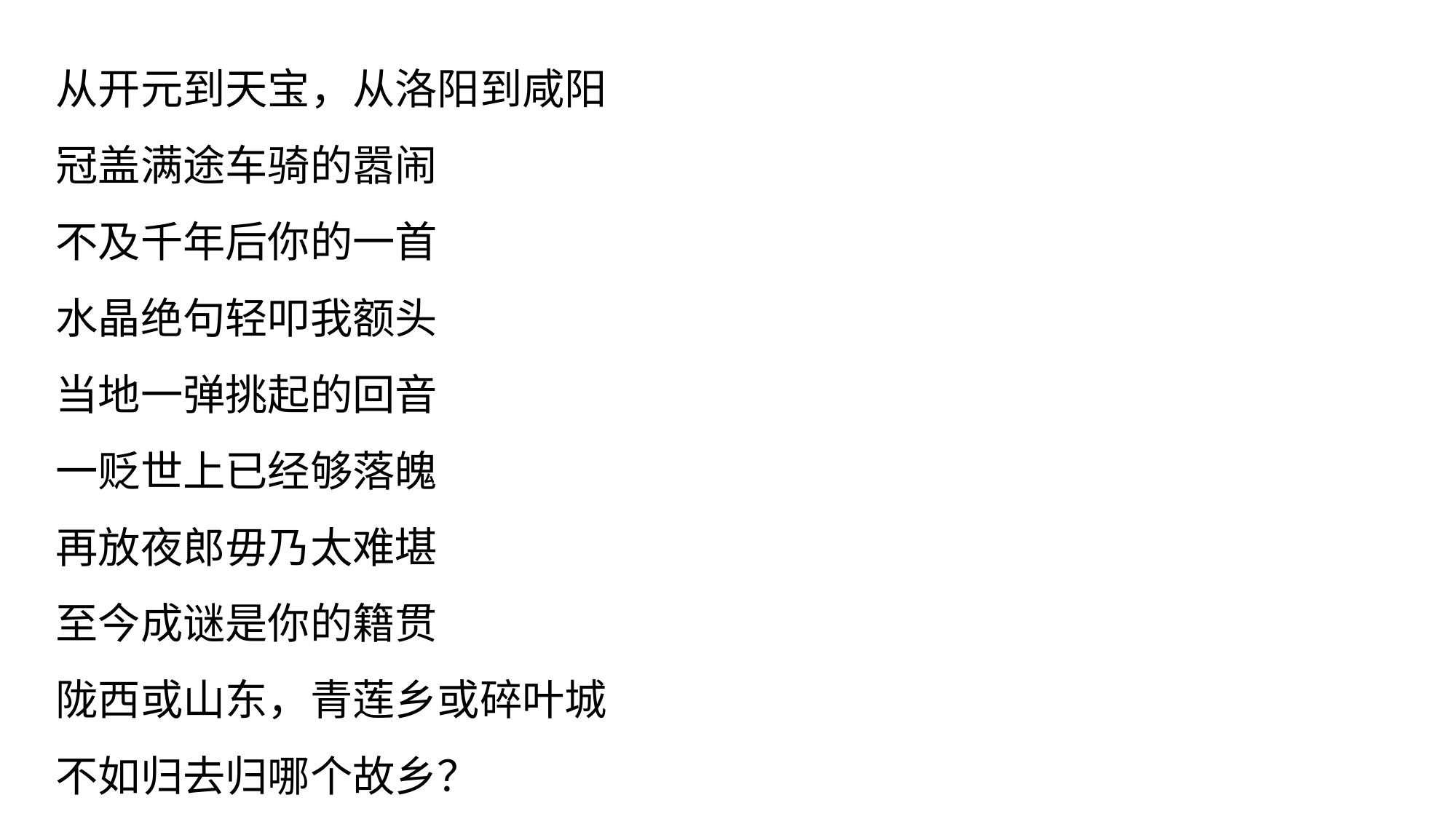

从开元到天宝，从洛阳到咸阳
冠盖满途车骑的嚣闹
不及千年后你的一首
水晶绝句轻叩我额头
当地一弹挑起的回音
一贬世上已经够落魄
再放夜郎毋乃太难堪
至今成谜是你的籍贯
陇西或山东，青莲乡或碎叶城
不如归去归哪个故乡？